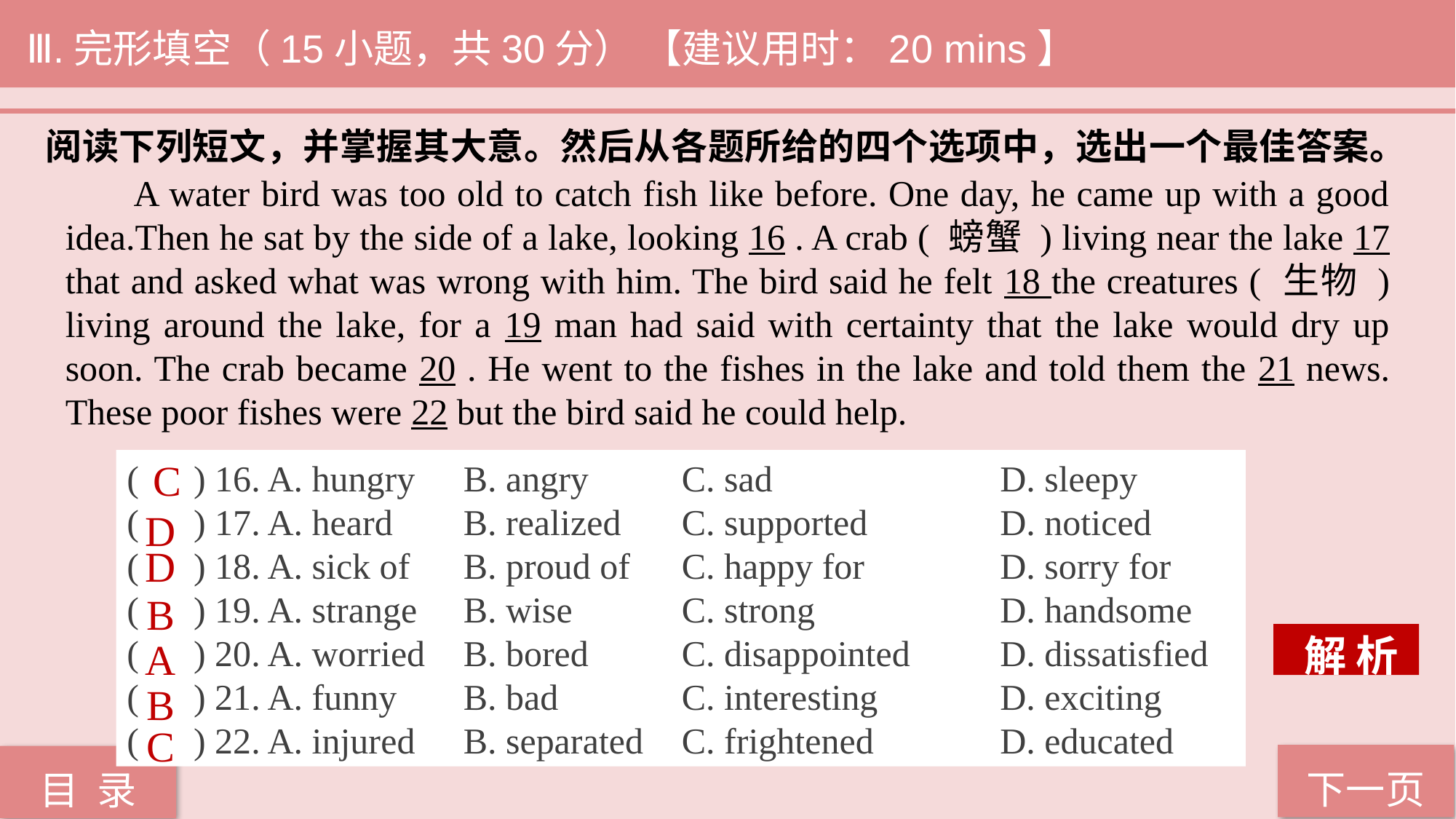

Ⅲ.完形填空（15小题，共30分） 【建议用时：20 mins】
阅读下列短文，并掌握其大意。然后从各题所给的四个选项中，选出一个最佳答案。
      A water bird was too old to catch fish like before. One day, he came up with a good idea.Then he sat by the side of a lake, looking 16 . A crab ( 螃蟹 ) living near the lake 17 that and asked what was wrong with him. The bird said he felt 18 the creatures ( 生物 ) living around the lake, for a 19 man had said with certainty that the lake would dry up soon. The crab became 20 . He went to the fishes in the lake and told them the 21 news. These poor fishes were 22 but the bird said he could help.
(      ) 16. A. hungry 	 B. angry 	 C. sad 		D. sleepy
(      ) 17. A. heard 	 B. realized 	 C. supported 		D. noticed
(      ) 18. A. sick of 	 B. proud of 	 C. happy for 		D. sorry for
(      ) 19. A. strange 	 B. wise 	 C. strong 		D. handsome
(      ) 20. A. worried	 B. bored	 C. disappointed	D. dissatisfied
(      ) 21. A. funny 	 B. bad 	 C. interesting 		D. exciting
(      ) 22. A. injured 	 B. separated 	 C. frightened 		D. educated
C
D
D
B
 解 析
A
B
C